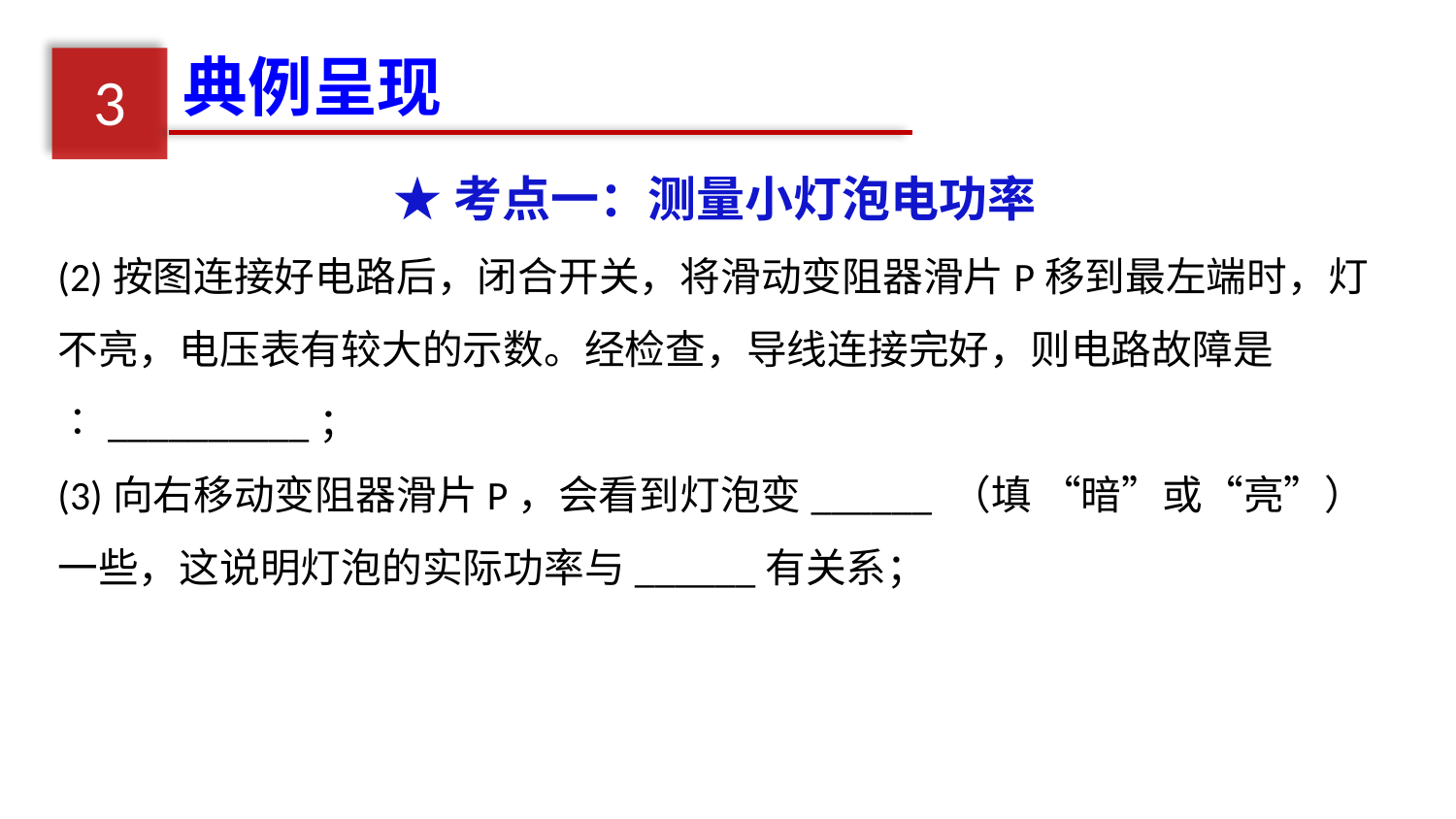

典例呈现

3
★考点一：测量小灯泡电功率
(2)按图连接好电路后，闭合开关，将滑动变阻器滑片P移到最左端时，灯不亮，电压表有较大的示数。经检查，导线连接完好，则电路故障是∶__________；
(3)向右移动变阻器滑片P，会看到灯泡变______ （填 “暗”或“亮”）一些，这说明灯泡的实际功率与______有关系；